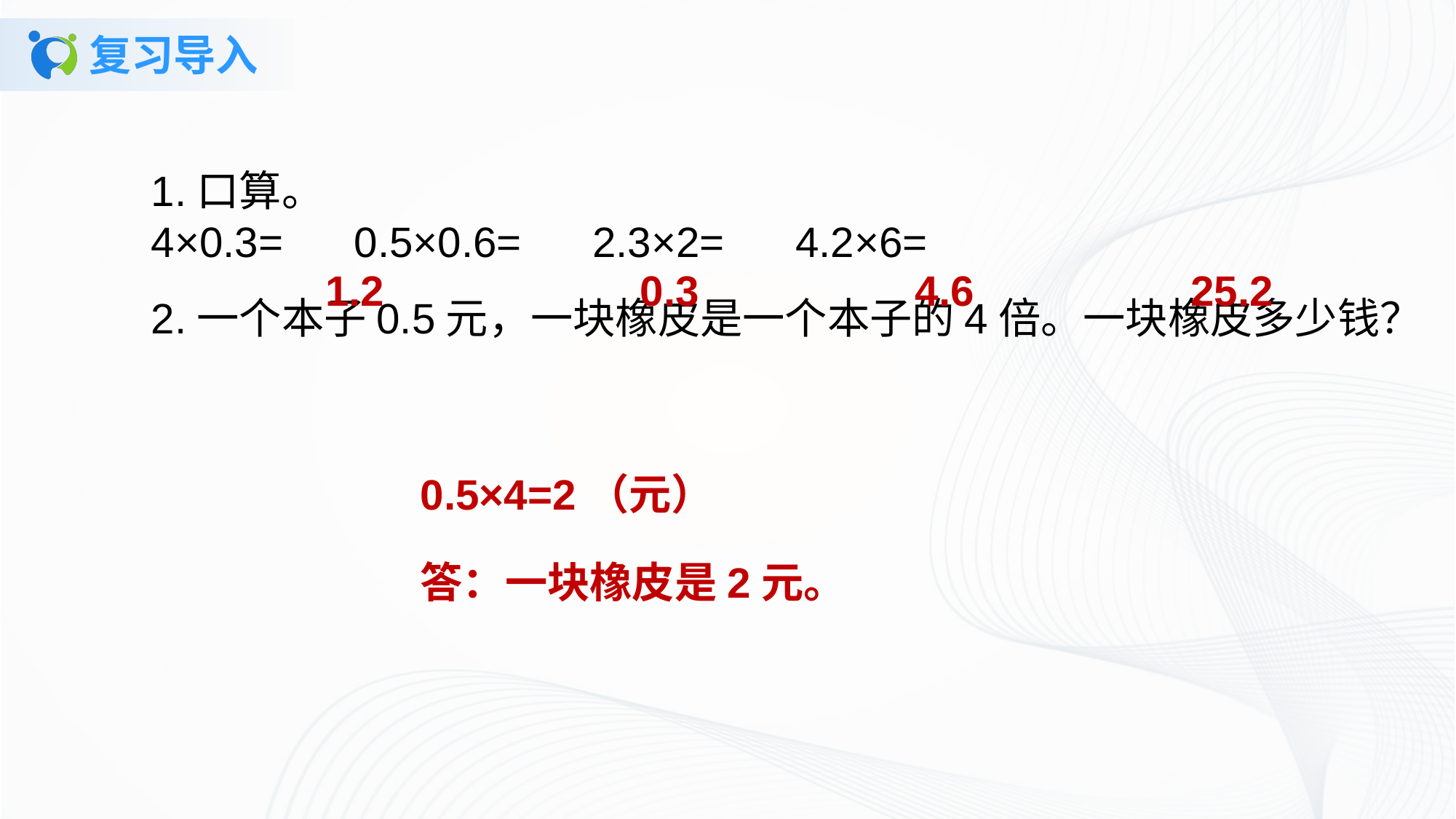

# 复习导入
1.口算。4×0.3=      0.5×0.6=      2.3×2=      4.2×6=2.一个本子0.5元，一块橡皮是一个本子的4倍。一块橡皮多少钱？

1.2
0.3
4.6
25.2
0.5×4=2（元）
答：一块橡皮是2元。